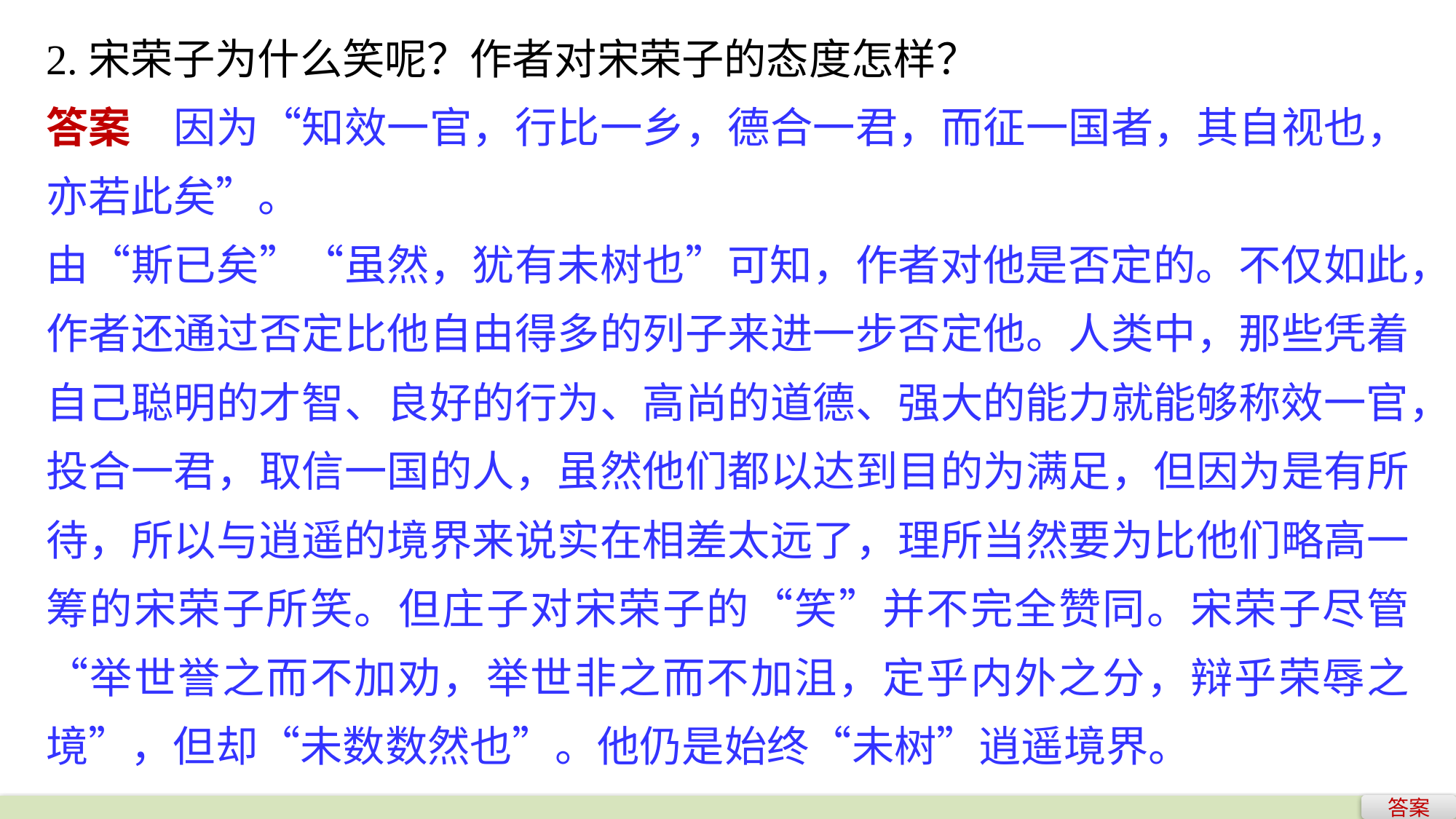

2.宋荣子为什么笑呢？作者对宋荣子的态度怎样？
答案　因为“知效一官，行比一乡，德合一君，而征一国者，其自视也，亦若此矣”。
由“斯已矣”“虽然，犹有未树也”可知，作者对他是否定的。不仅如此，作者还通过否定比他自由得多的列子来进一步否定他。人类中，那些凭着自己聪明的才智、良好的行为、高尚的道德、强大的能力就能够称效一官，投合一君，取信一国的人，虽然他们都以达到目的为满足，但因为是有所待，所以与逍遥的境界来说实在相差太远了，理所当然要为比他们略高一筹的宋荣子所笑。但庄子对宋荣子的“笑”并不完全赞同。宋荣子尽管“举世誉之而不加劝，举世非之而不加沮，定乎内外之分，辩乎荣辱之境”，但却“未数数然也”。他仍是始终“未树”逍遥境界。
答案